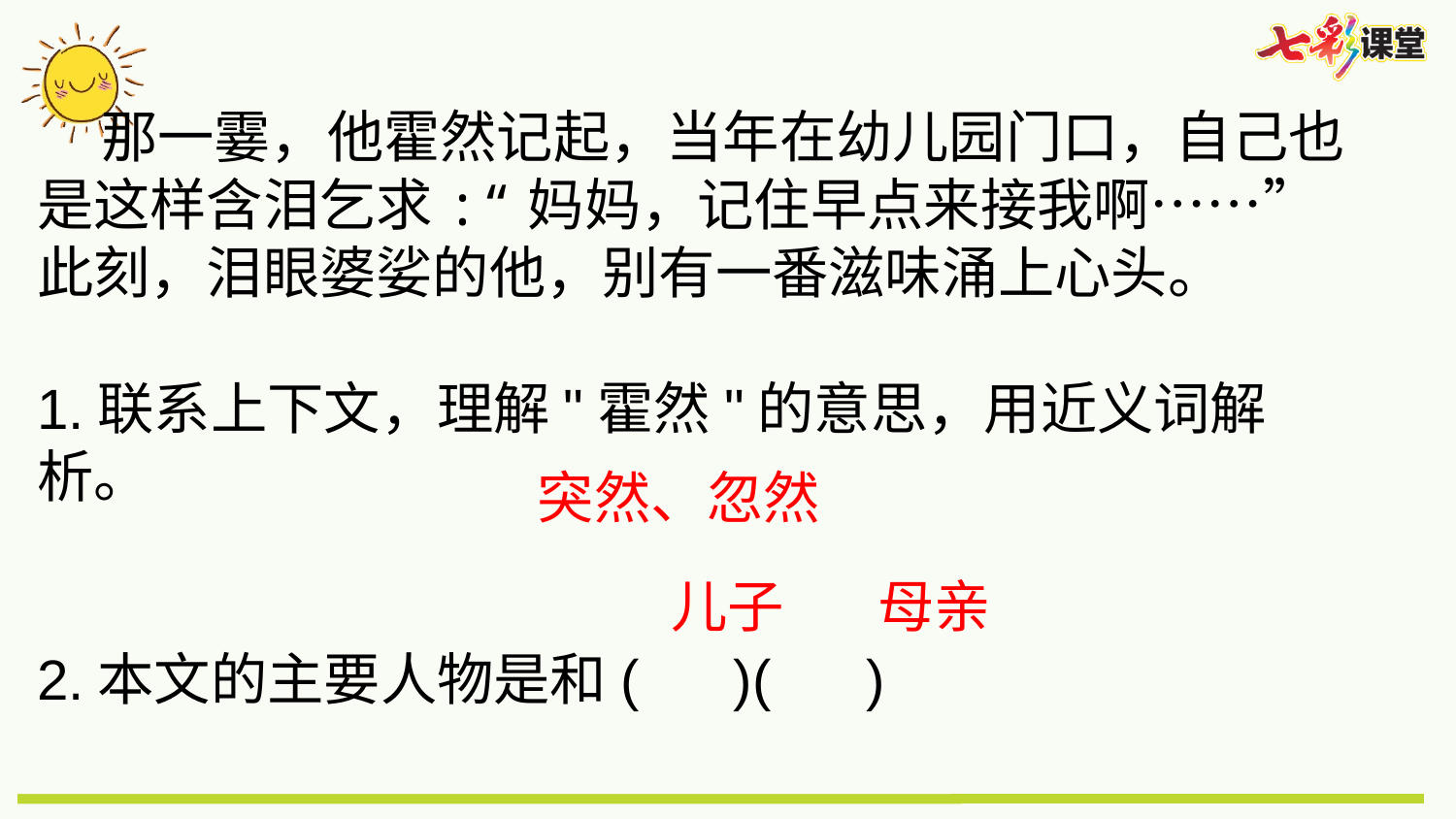

那一霎，他霍然记起，当年在幼儿园门口，自己也是这样含泪乞求:“妈妈，记住早点来接我啊……”此刻，泪眼婆娑的他，别有一番滋味涌上心头。

1.联系上下文，理解"霍然"的意思，用近义词解析。

2.本文的主要人物是和(      )(      )

突然、忽然
儿子
母亲